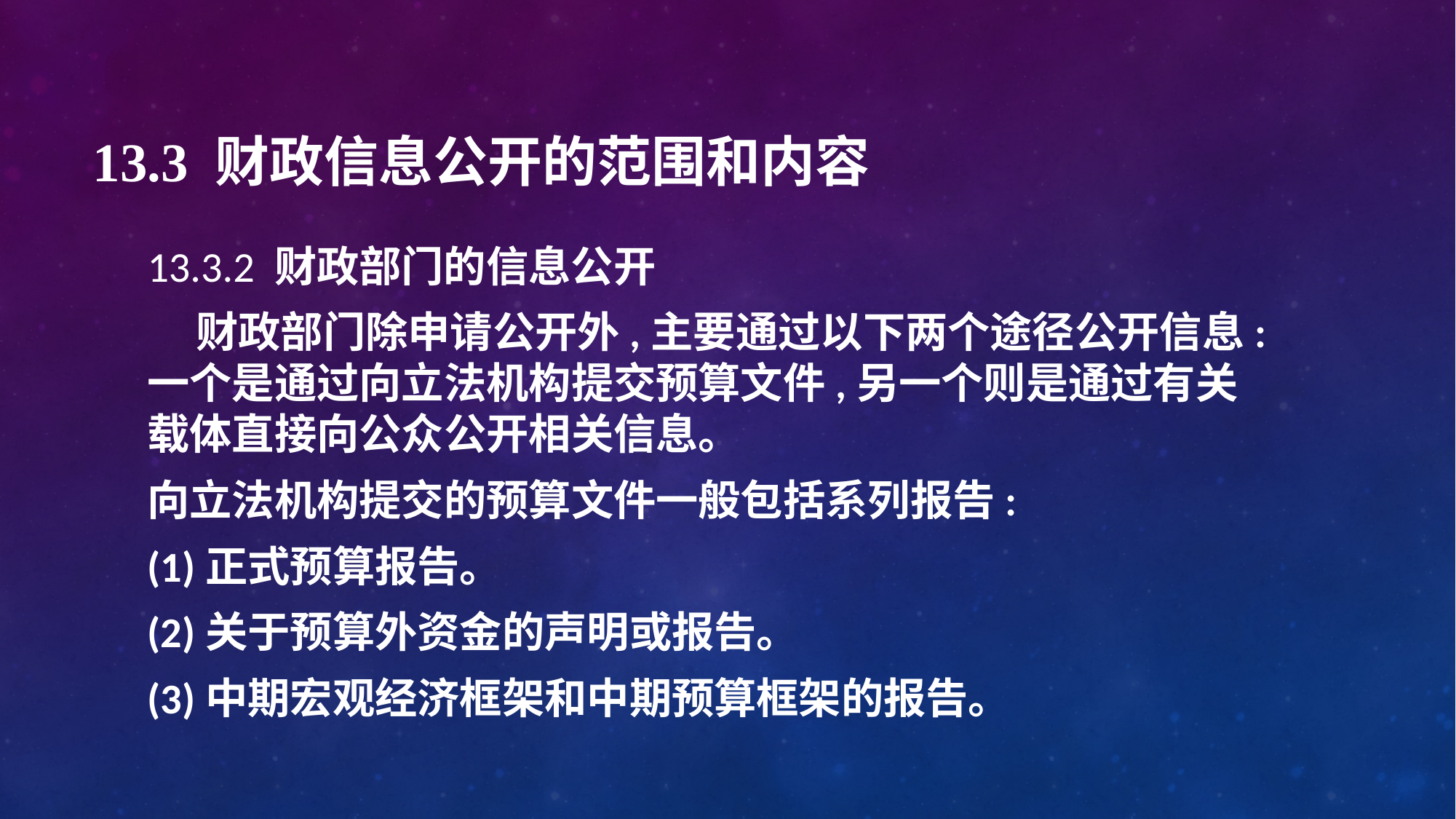

# 13.3 财政信息公开的范围和内容
13.3.2 财政部门的信息公开
    财政部门除申请公开外,主要通过以下两个途径公开信息:一个是通过向立法机构提交预算文件,另一个则是通过有关载体直接向公众公开相关信息。
向立法机构提交的预算文件一般包括系列报告:
(1)正式预算报告。
(2)关于预算外资金的声明或报告。
(3)中期宏观经济框架和中期预算框架的报告。